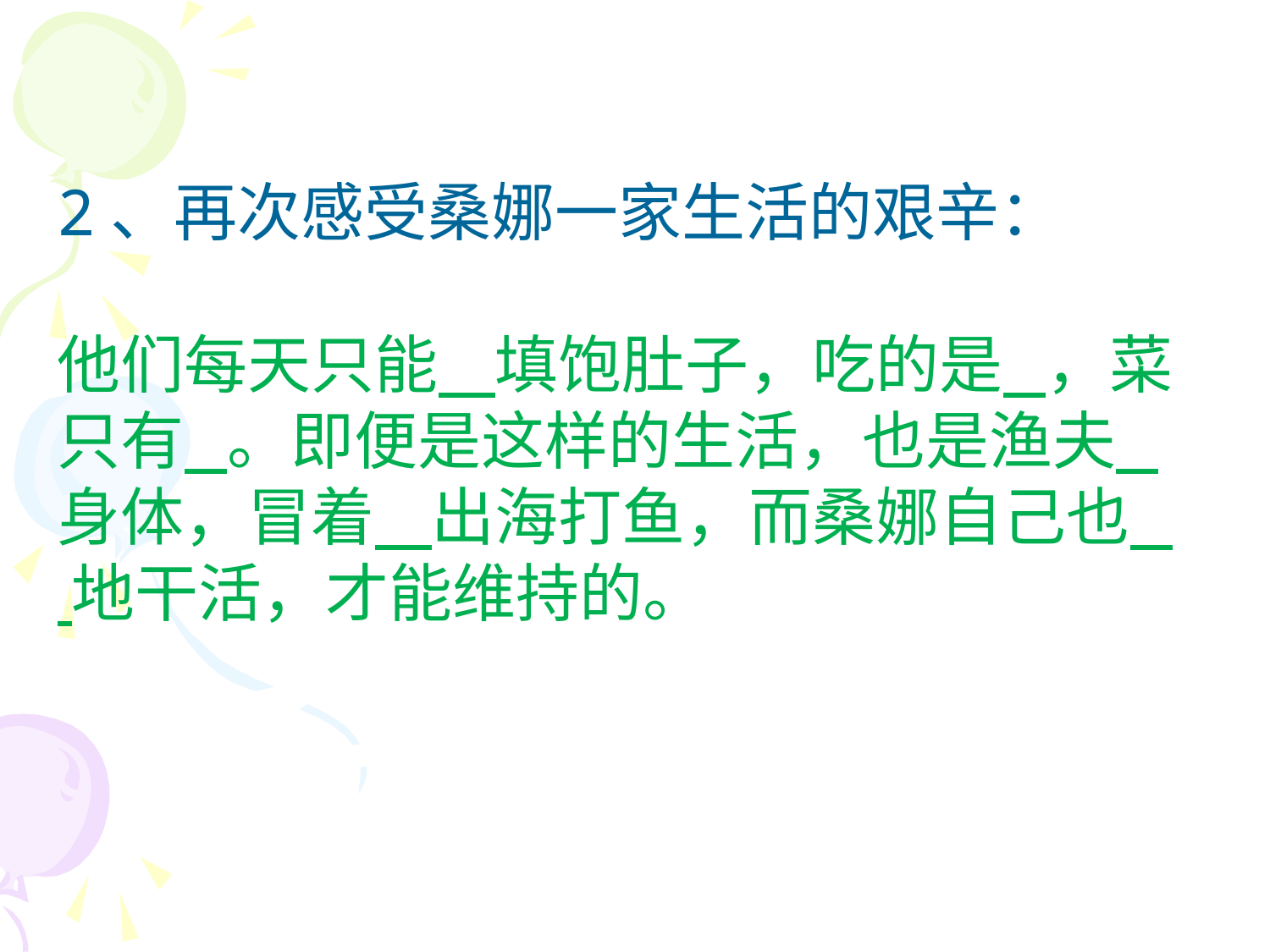

2、再次感受桑娜一家生活的艰辛：
他们每天只能    填饱肚子，吃的是   ，菜只有   。即便是这样的生活，也是渔夫   身体，冒着    出海打鱼，而桑娜自己也    地干活，才能维持的。